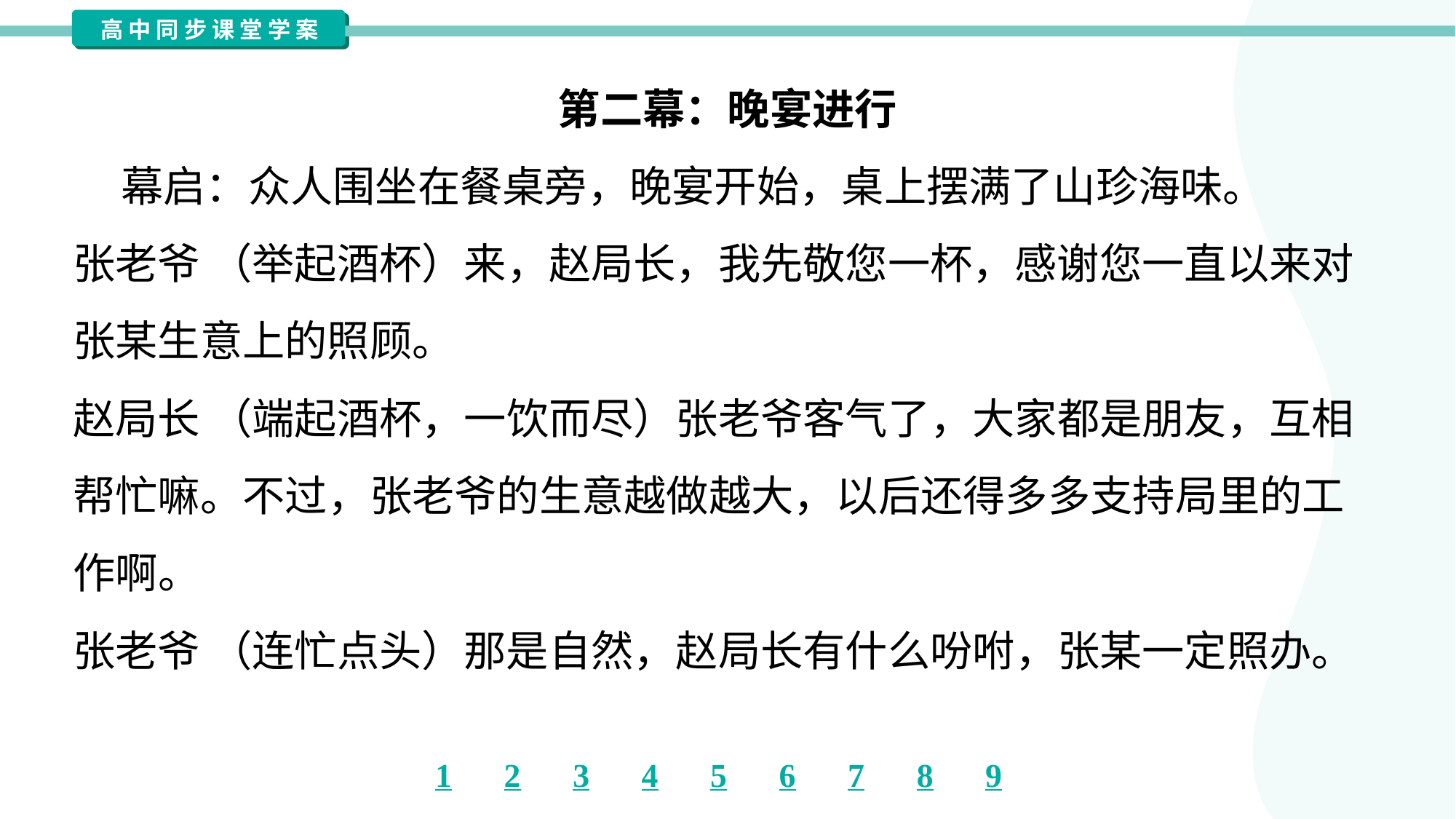

第二幕：晚宴进行
    幕启：众人围坐在餐桌旁，晚宴开始，桌上摆满了山珍海味。
张老爷 （举起酒杯）来，赵局长，我先敬您一杯，感谢您一直以来对
张某生意上的照顾。
赵局长 （端起酒杯，一饮而尽）张老爷客气了，大家都是朋友，互相
帮忙嘛。不过，张老爷的生意越做越大，以后还得多多支持局里的工
作啊。
张老爷 （连忙点头）那是自然，赵局长有什么吩咐，张某一定照办。